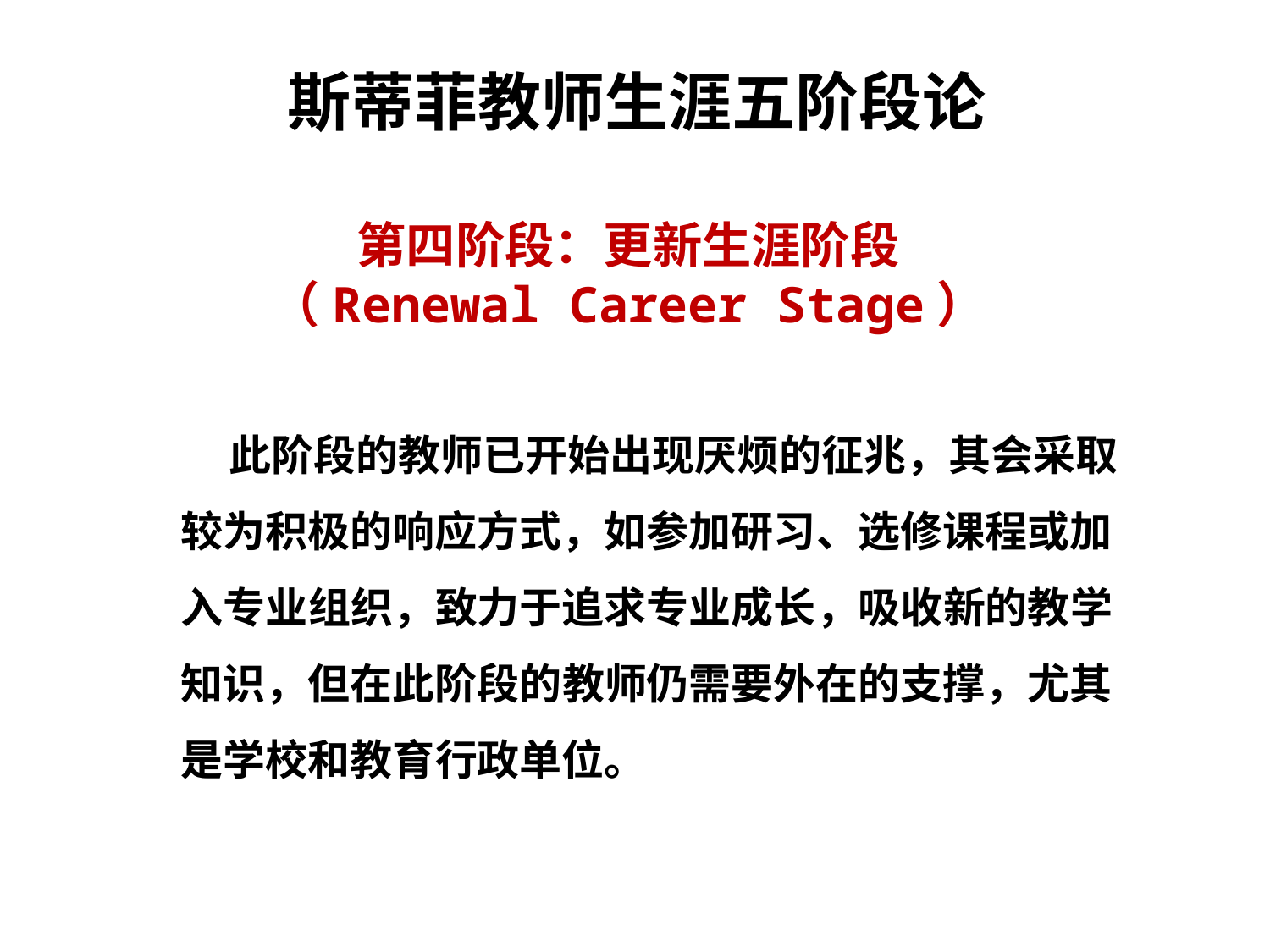

斯蒂菲教师生涯五阶段论
第四阶段：更新生涯阶段
（Renewal Career Stage）
    此阶段的教师已开始出现厌烦的征兆，其会采取较为积极的响应方式，如参加研习、选修课程或加入专业组织，致力于追求专业成长，吸收新的教学知识，但在此阶段的教师仍需要外在的支撑，尤其是学校和教育行政单位。